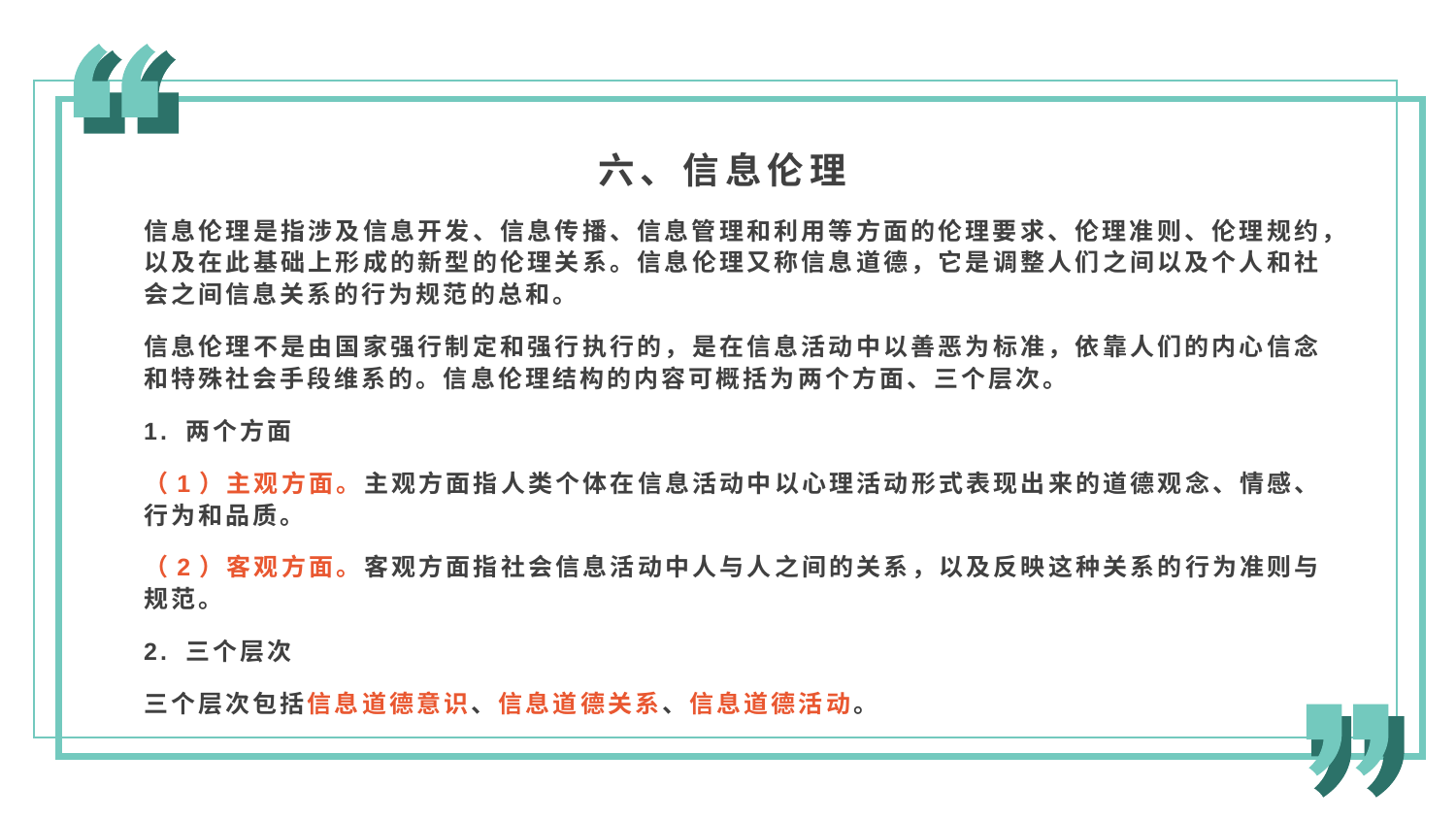

六、信息伦理
信息伦理是指涉及信息开发、信息传播、信息管理和利用等方面的伦理要求、伦理准则、伦理规约，以及在此基础上形成的新型的伦理关系。信息伦理又称信息道德，它是调整人们之间以及个人和社会之间信息关系的行为规范的总和。
信息伦理不是由国家强行制定和强行执行的，是在信息活动中以善恶为标准，依靠人们的内心信念和特殊社会手段维系的。信息伦理结构的内容可概括为两个方面、三个层次。
1. 两个方面
（1）主观方面。主观方面指人类个体在信息活动中以心理活动形式表现出来的道德观念、情感、行为和品质。
（2）客观方面。客观方面指社会信息活动中人与人之间的关系，以及反映这种关系的行为准则与规范。
2. 三个层次
三个层次包括信息道德意识、信息道德关系、信息道德活动。